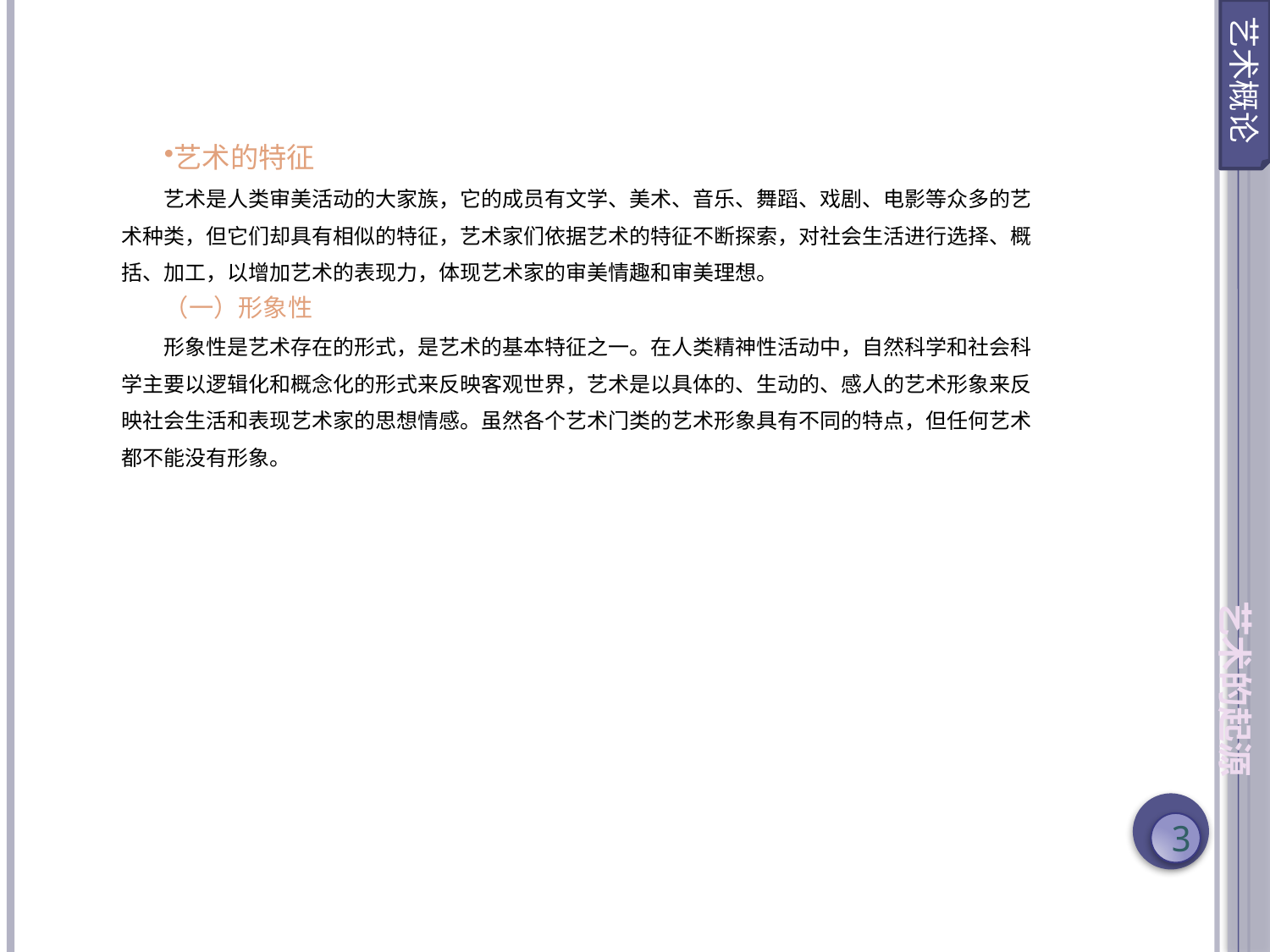

艺术概论
艺术的特征
艺术是人类审美活动的大家族，它的成员有文学、美术、音乐、舞蹈、戏剧、电影等众多的艺术种类，但它们却具有相似的特征，艺术家们依据艺术的特征不断探索，对社会生活进行选择、概括、加工，以增加艺术的表现力，体现艺术家的审美情趣和审美理想。
（一）形象性
形象性是艺术存在的形式，是艺术的基本特征之一。在人类精神性活动中，自然科学和社会科学主要以逻辑化和概念化的形式来反映客观世界，艺术是以具体的、生动的、感人的艺术形象来反映社会生活和表现艺术家的思想情感。虽然各个艺术门类的艺术形象具有不同的特点，但任何艺术都不能没有形象。
艺术的起源
3